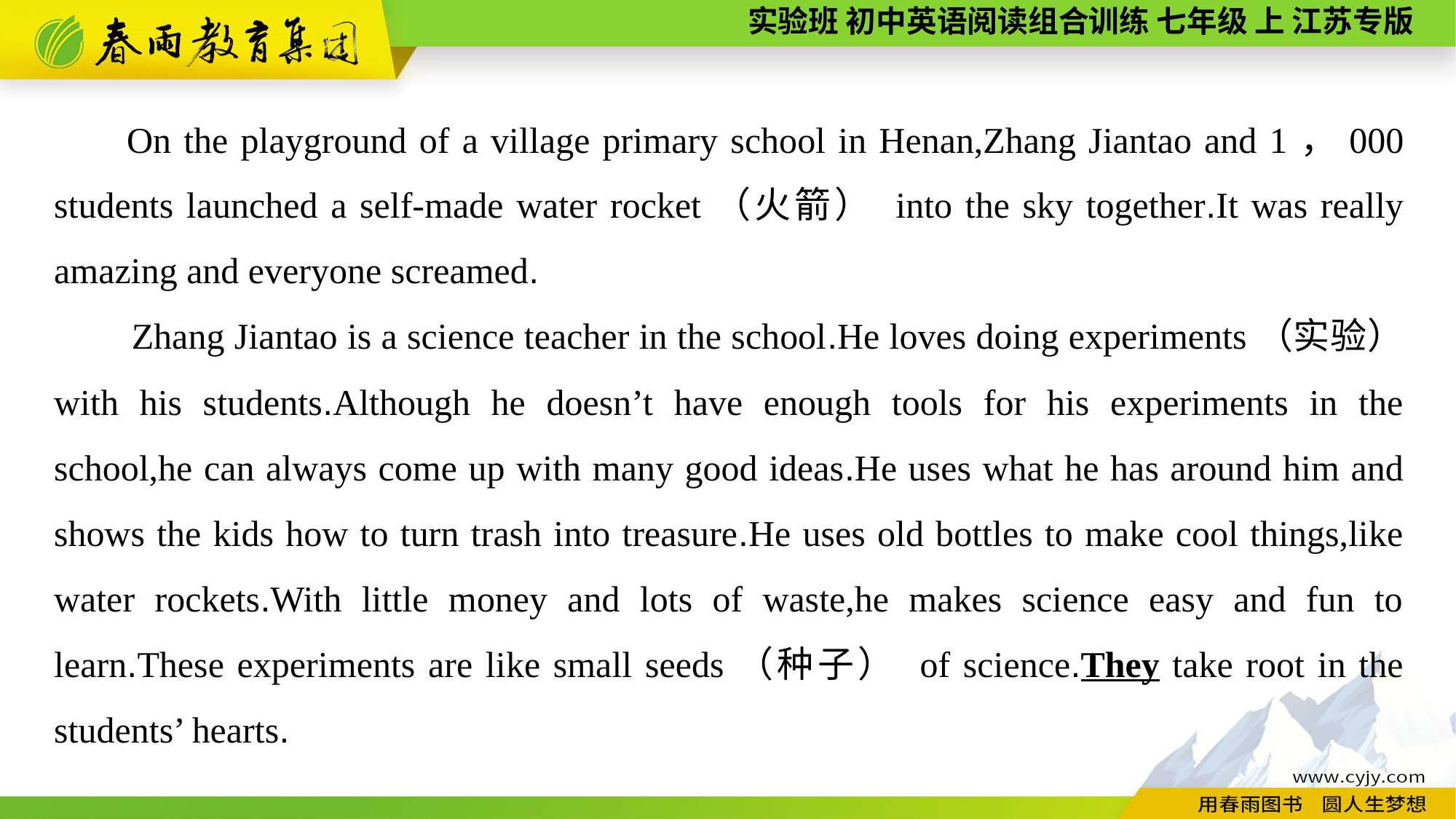

On the playground of a village primary school in Henan,Zhang Jiantao and 1，000 students launched a self-made water rocket（火箭） into the sky together.It was really amazing and everyone screamed.
        Zhang Jiantao is a science teacher in the school.He loves doing experiments（实验） with his students.Although he doesn’t have enough tools for his experiments in the school,he can always come up with many good ideas.He uses what he has around him and shows the kids how to turn trash into treasure.He uses old bottles to make cool things,like water rockets.With little money and lots of waste,he makes science easy and fun to learn.These experiments are like small seeds（种子） of science.They take root in the students’ hearts.